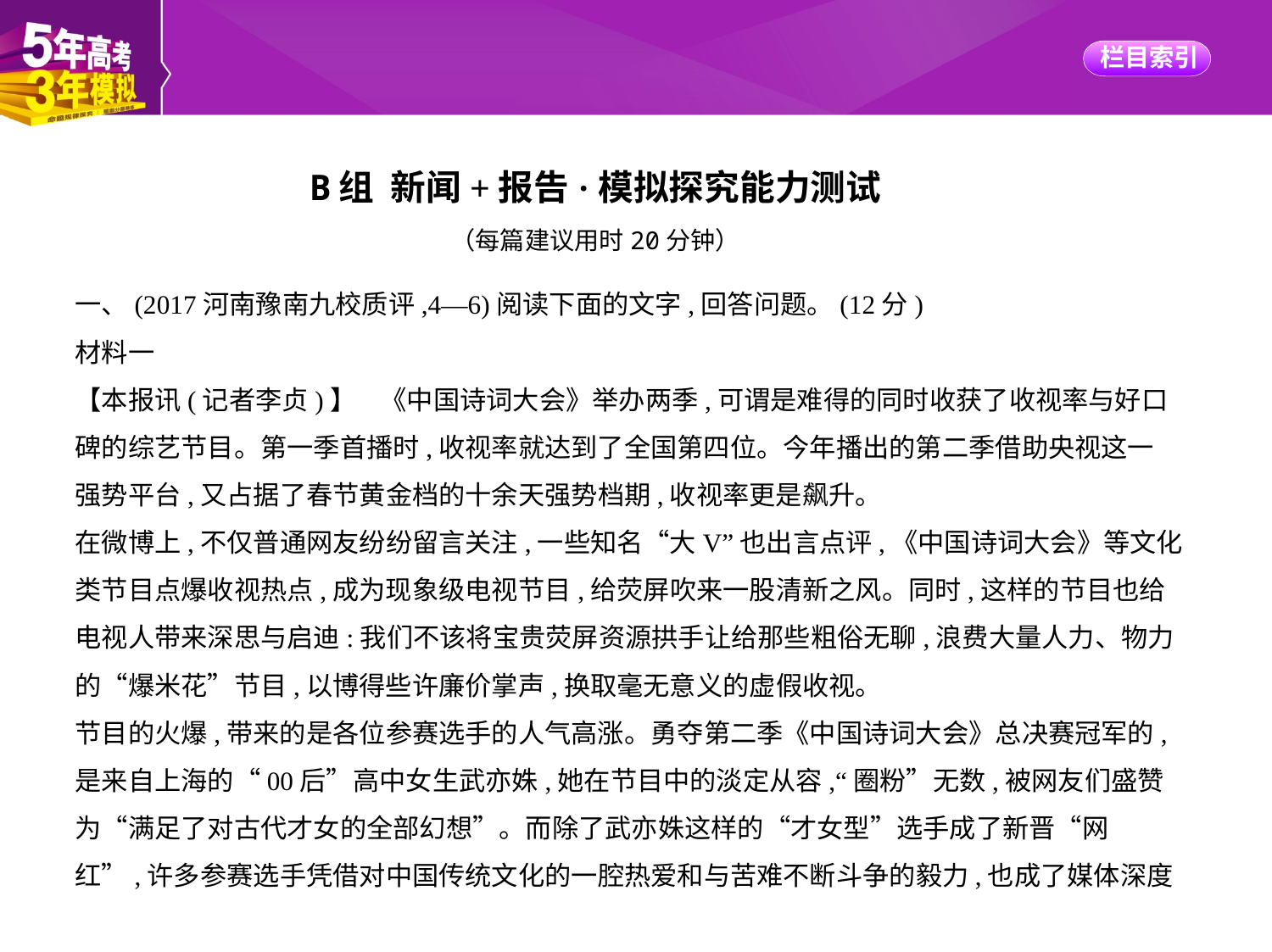

B组  新闻+报告·模拟探究能力测试
（每篇建议用时20分钟）
一、(2017河南豫南九校质评,4—6)阅读下面的文字,回答问题。(12分)
材料一
【本报讯(记者李贞)】    《中国诗词大会》举办两季,可谓是难得的同时收获了收视率与好口
碑的综艺节目。第一季首播时,收视率就达到了全国第四位。今年播出的第二季借助央视这一
强势平台,又占据了春节黄金档的十余天强势档期,收视率更是飙升。
在微博上,不仅普通网友纷纷留言关注,一些知名“大V”也出言点评,《中国诗词大会》等文化
类节目点爆收视热点,成为现象级电视节目,给荧屏吹来一股清新之风。同时,这样的节目也给
电视人带来深思与启迪:我们不该将宝贵荧屏资源拱手让给那些粗俗无聊,浪费大量人力、物力
的“爆米花”节目,以博得些许廉价掌声,换取毫无意义的虚假收视。
节目的火爆,带来的是各位参赛选手的人气高涨。勇夺第二季《中国诗词大会》总决赛冠军的,
是来自上海的“00后”高中女生武亦姝,她在节目中的淡定从容,“圈粉”无数,被网友们盛赞
为“满足了对古代才女的全部幻想”。而除了武亦姝这样的“才女型”选手成了新晋“网
红”,许多参赛选手凭借对中国传统文化的一腔热爱和与苦难不断斗争的毅力,也成了媒体深度